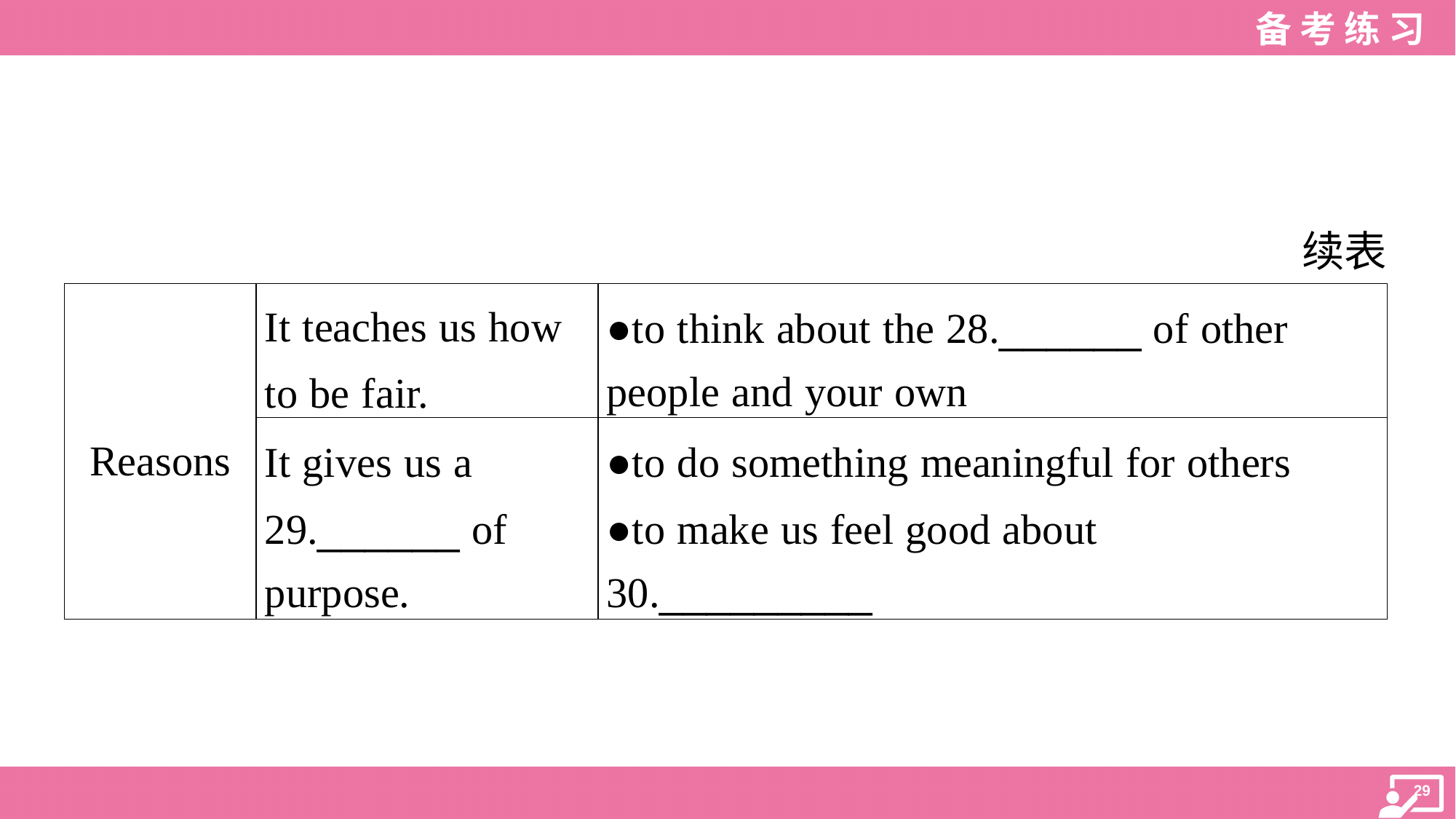

续表
| Reasons | It teaches us how to be fair. | ●to think about the 28.\_\_\_\_\_\_ of other people and your own |
| --- | --- | --- |
|  | It gives us a 29.\_\_\_\_\_\_ of purpose. | ●to do something meaningful for others ●to make us feel good about 30.\_\_\_\_\_\_\_\_\_ |